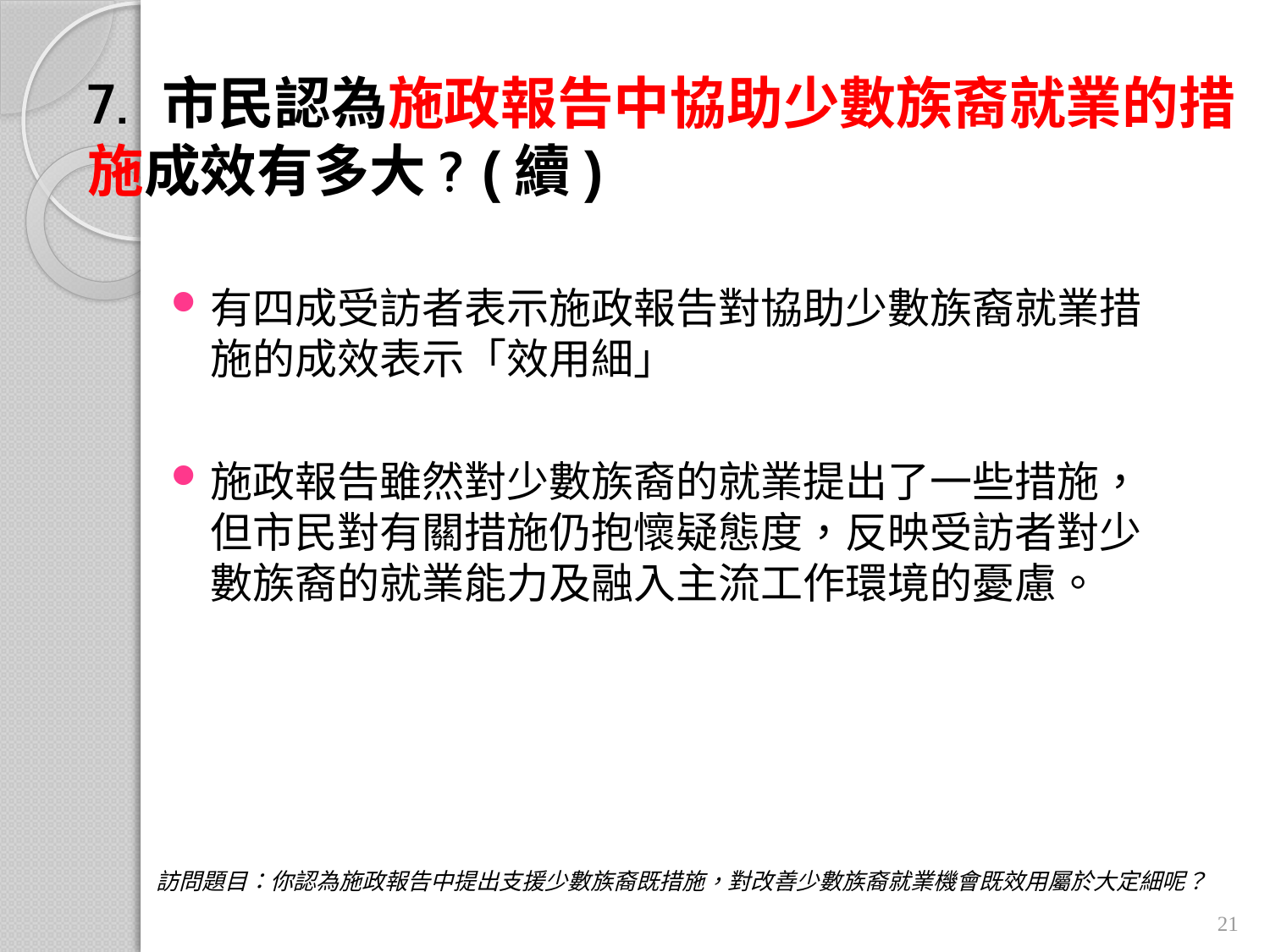

# 7. 市民認為施政報告中協助少數族裔就業的措施成效有多大? (續)

有四成受訪者表示施政報告對協助少數族裔就業措施的成效表示「效用細」

施政報告雖然對少數族裔的就業提出了一些措施，但市民對有關措施仍抱懷疑態度，反映受訪者對少數族裔的就業能力及融入主流工作環境的憂慮。

訪問題目：你認為施政報告中提出支援少數族裔既措施，對改善少數族裔就業機會既效用屬於大定細呢？
21